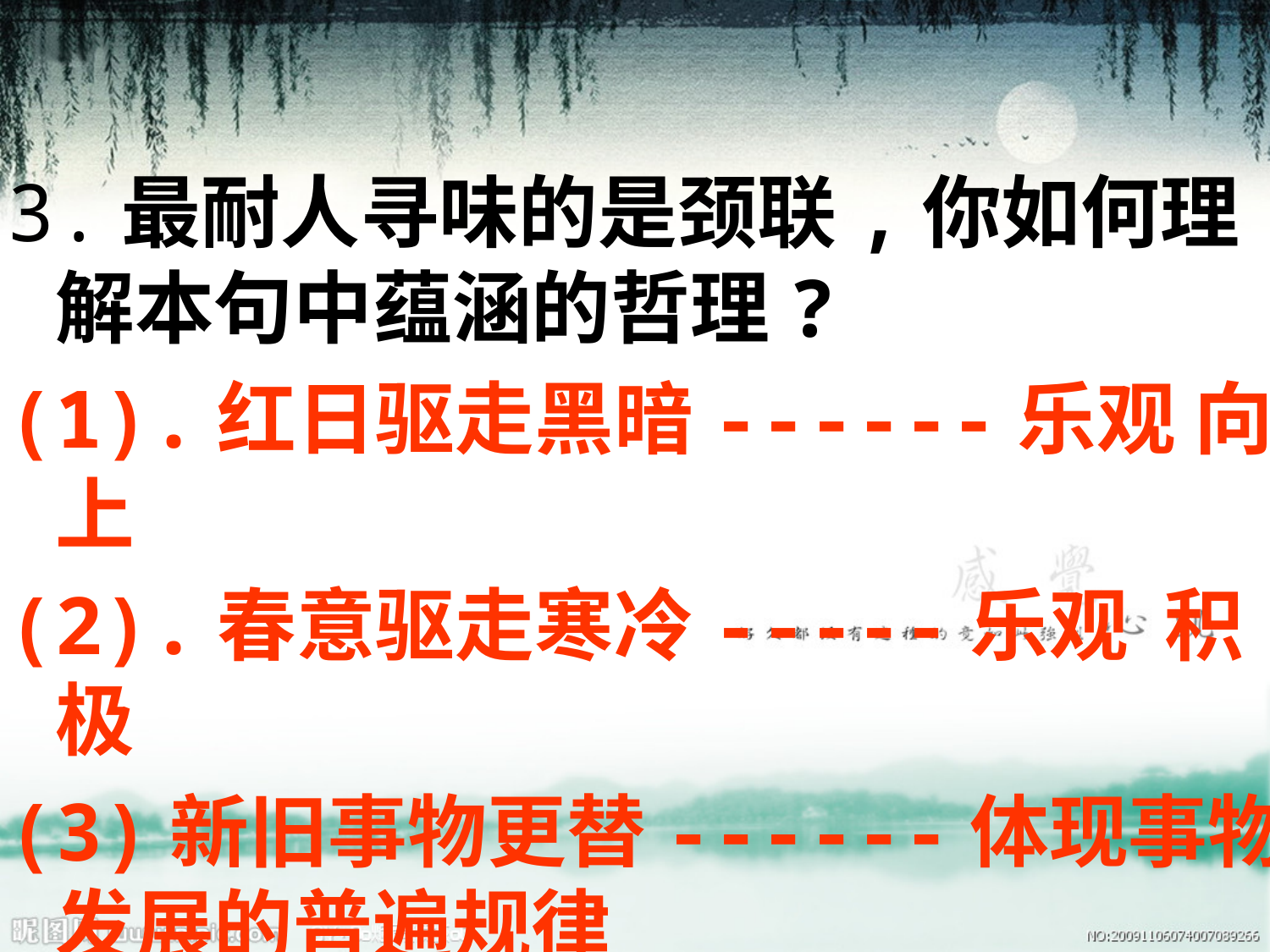

3.最耐人寻味的是颈联,你如何理解本句中蕴涵的哲理?
(1).红日驱走黑暗------乐观 向上
(2).春意驱走寒冷-----乐观  积极
(3)新旧事物更替------体现事物发展的普遍规律